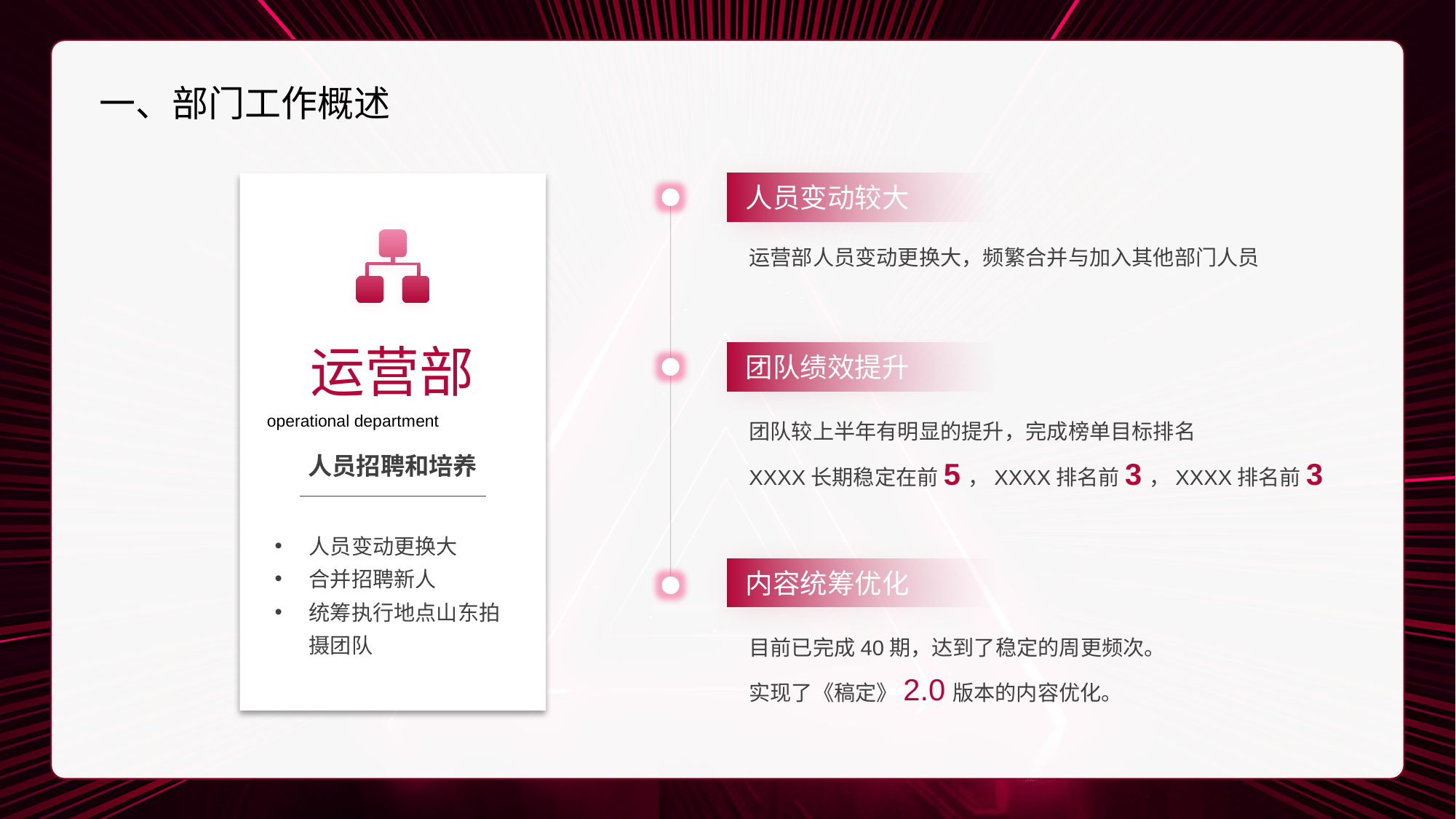

一、部门工作概述

人员变动较大
运营部人员变动更换大，频繁合并与加入其他部门人员

运营部

团队绩效提升
团队较上半年有明显的提升，完成榜单目标排名
XXXX长期稳定在前5，XXXX排名前3，XXXX排名前3
operational department
人员招聘和培养
人员变动更换大
合并招聘新人
统筹执行地点山东拍摄团队

内容统筹优化
目前已完成40期，达到了稳定的周更频次。
实现了《稿定》2.0版本的内容优化。